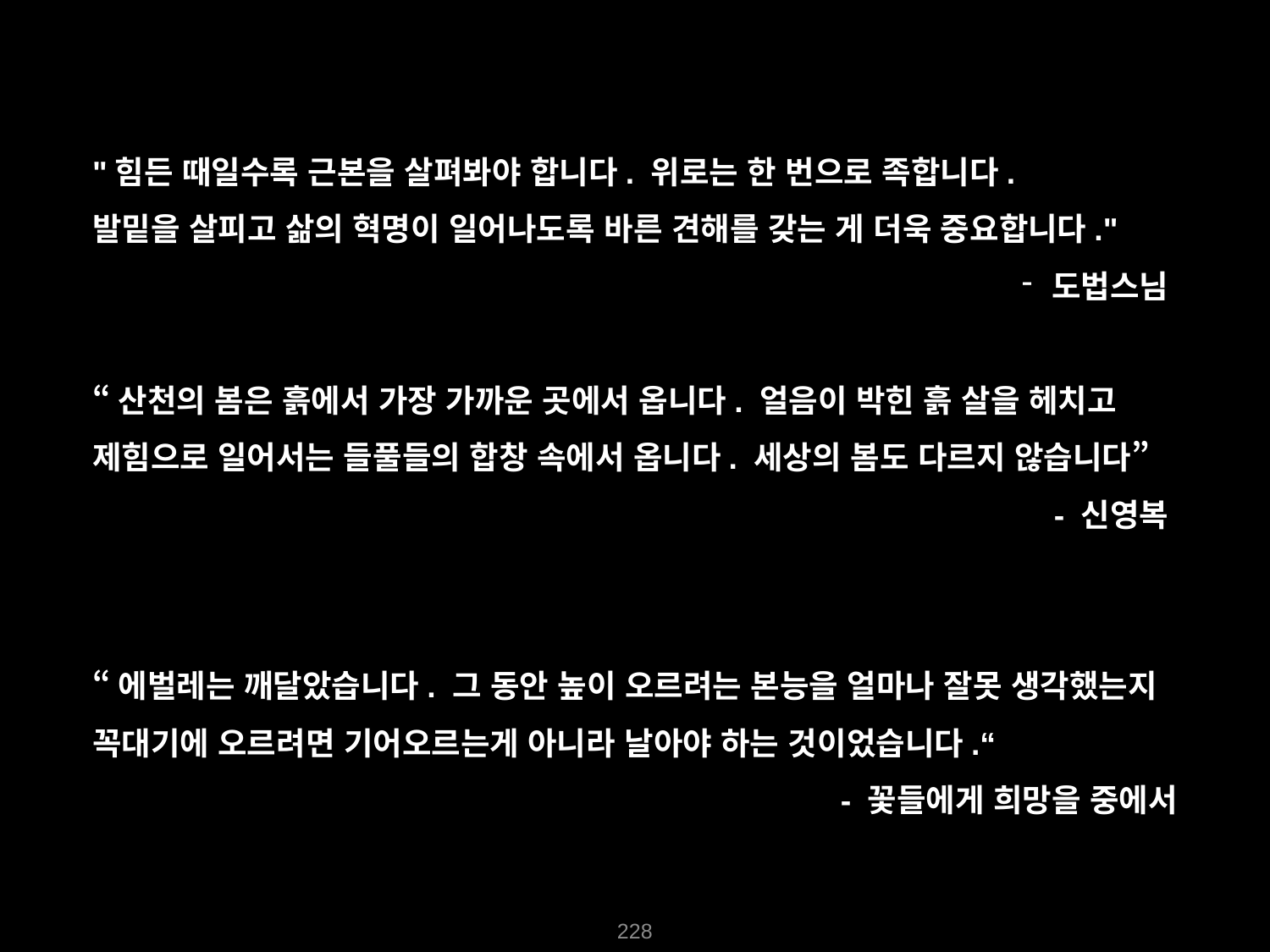

"힘든 때일수록 근본을 살펴봐야 합니다. 위로는 한 번으로 족합니다.
발밑을 살피고 삶의 혁명이 일어나도록 바른 견해를 갖는 게 더욱 중요합니다."
도법스님

“산천의 봄은 흙에서 가장 가까운 곳에서 옵니다. 얼음이 박힌 흙 살을 헤치고
제힘으로 일어서는 들풀들의 합창 속에서 옵니다. 세상의 봄도 다르지 않습니다”
- 신영복

“에벌레는 깨달았습니다. 그 동안 높이 오르려는 본능을 얼마나 잘못 생각했는지 꼭대기에 오르려면 기어오르는게 아니라 날아야 하는 것이었습니다.“
- 꽃들에게 희망을 중에서
228